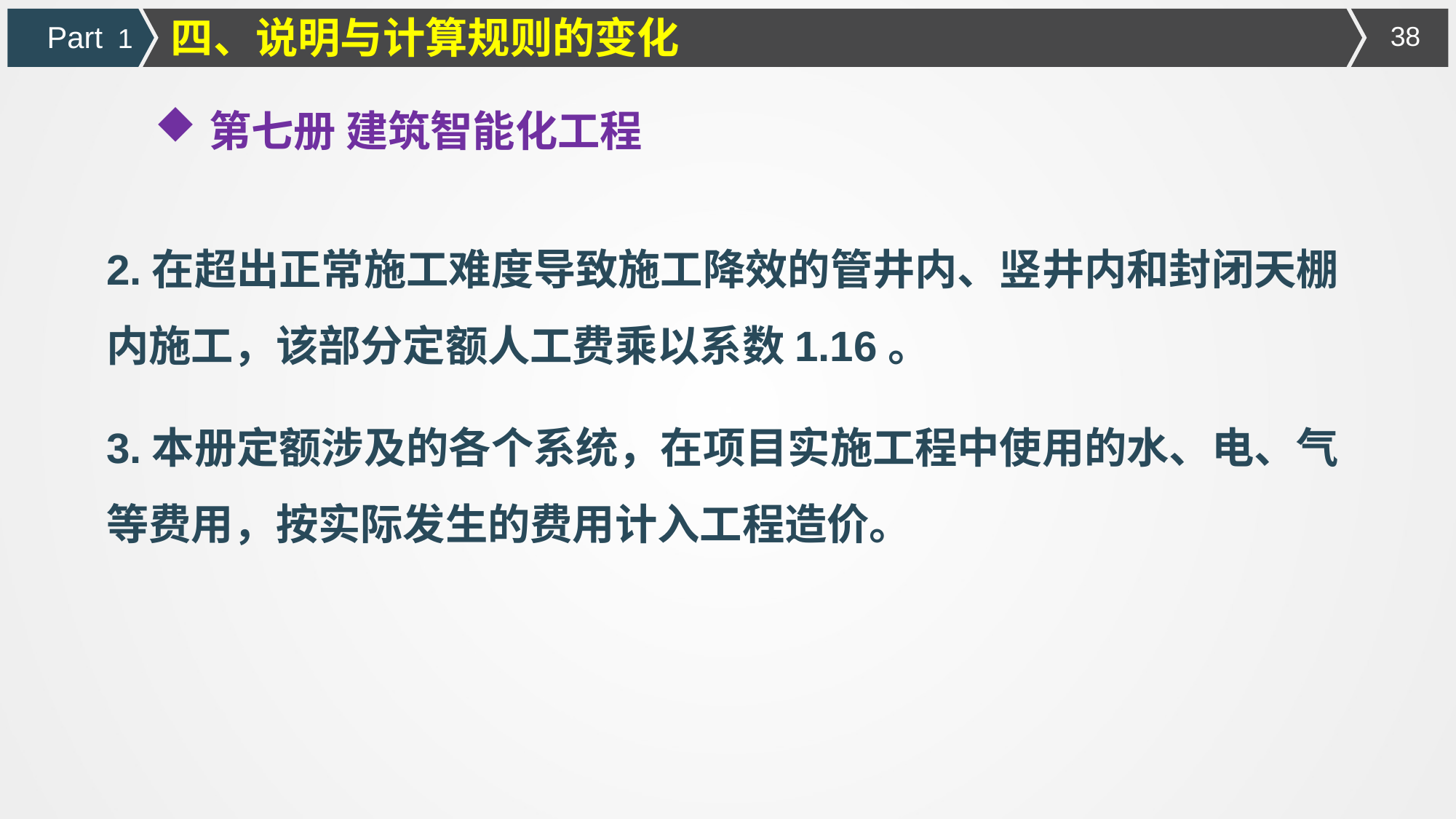

四、说明与计算规则的变化
Part  1
第七册 建筑智能化工程
2.在超出正常施工难度导致施工降效的管井内、竖井内和封闭天棚内施工，该部分定额人工费乘以系数1.16。

3.本册定额涉及的各个系统，在项目实施工程中使用的水、电、气等费用，按实际发生的费用计入工程造价。